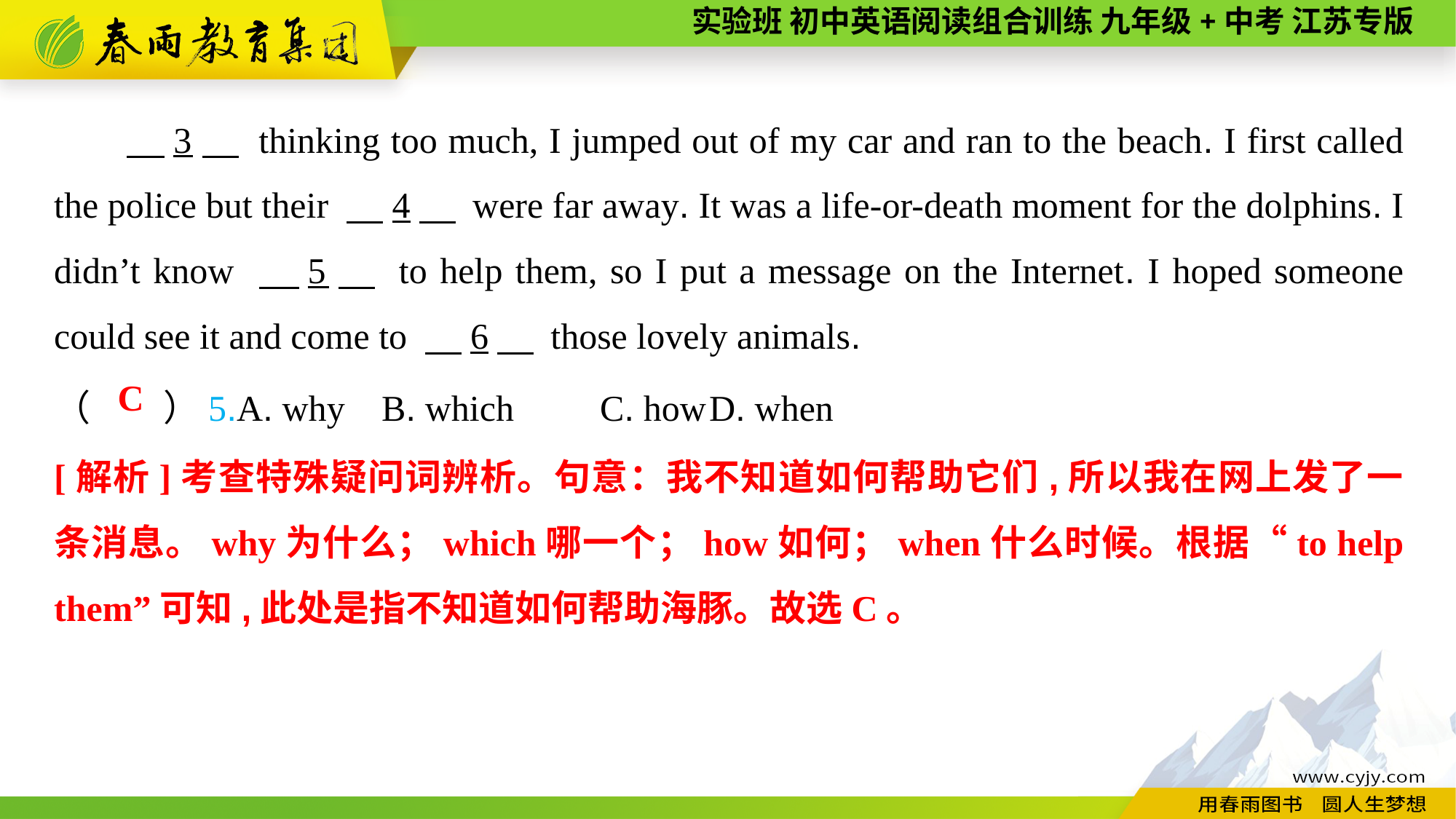

3　 thinking too much, I jumped out of my car and ran to the beach. I first called the police but their 　4　 were far away. It was a life-or-death moment for the dolphins. I didn’t know 　5　 to help them, so I put a message on the Internet. I hoped someone could see it and come to 　6　 those lovely animals.
（　　）5.A. why	B. which	C. how	D. when
C
[解析]考查特殊疑问词辨析。句意：我不知道如何帮助它们,所以我在网上发了一条消息。why为什么；which哪一个；how如何；when什么时候。根据“to help them”可知,此处是指不知道如何帮助海豚。故选C。